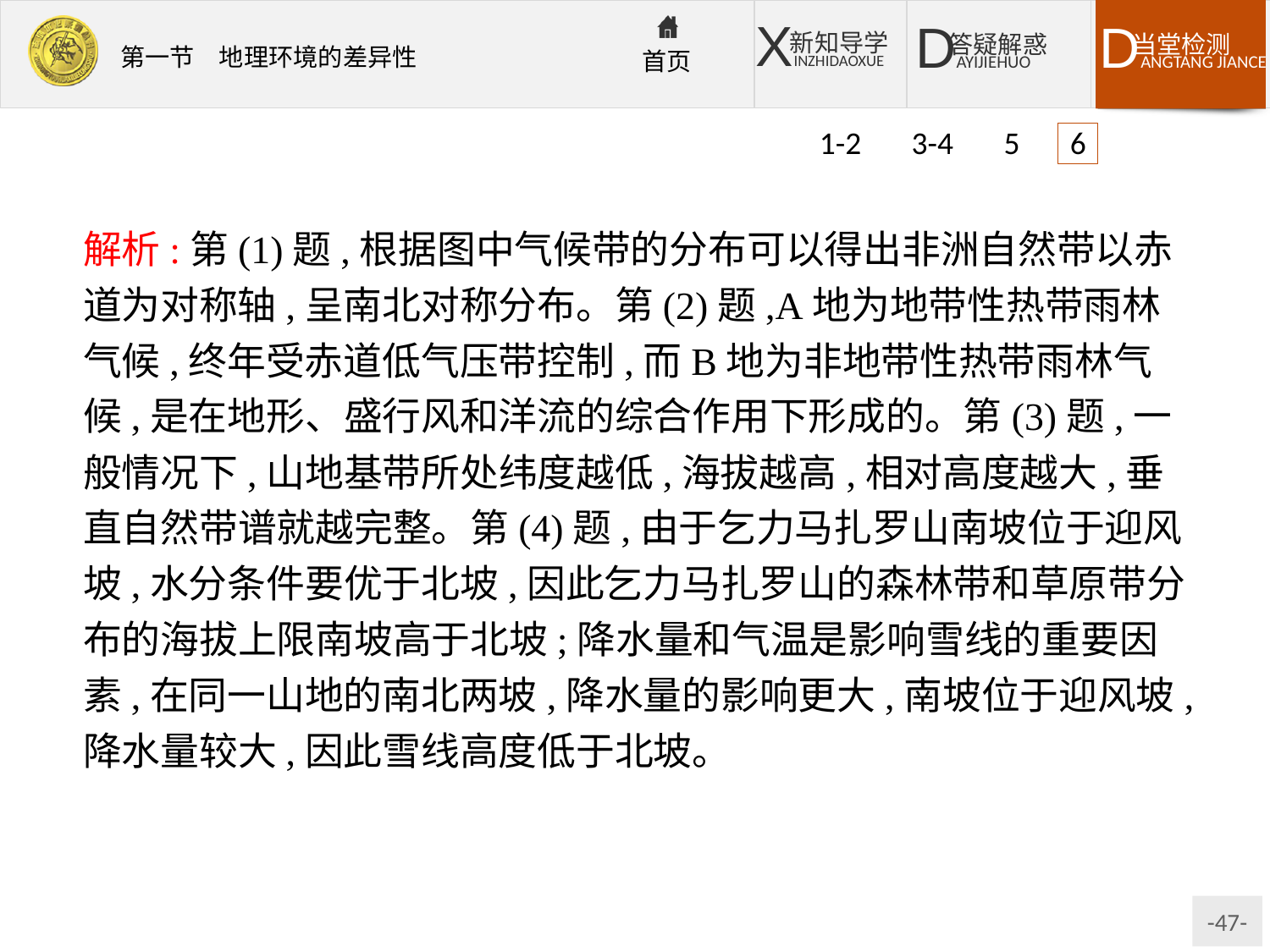

1-2       3-4       5       6

解析:第(1)题,根据图中气候带的分布可以得出非洲自然带以赤道为对称轴,呈南北对称分布。第(2)题,A地为地带性热带雨林气候,终年受赤道低气压带控制,而B地为非地带性热带雨林气候,是在地形、盛行风和洋流的综合作用下形成的。第(3)题,一般情况下,山地基带所处纬度越低,海拔越高,相对高度越大,垂直自然带谱就越完整。第(4)题,由于乞力马扎罗山南坡位于迎风坡,水分条件要优于北坡,因此乞力马扎罗山的森林带和草原带分布的海拔上限南坡高于北坡;降水量和气温是影响雪线的重要因素,在同一山地的南北两坡,降水量的影响更大,南坡位于迎风坡,降水量较大,因此雪线高度低于北坡。